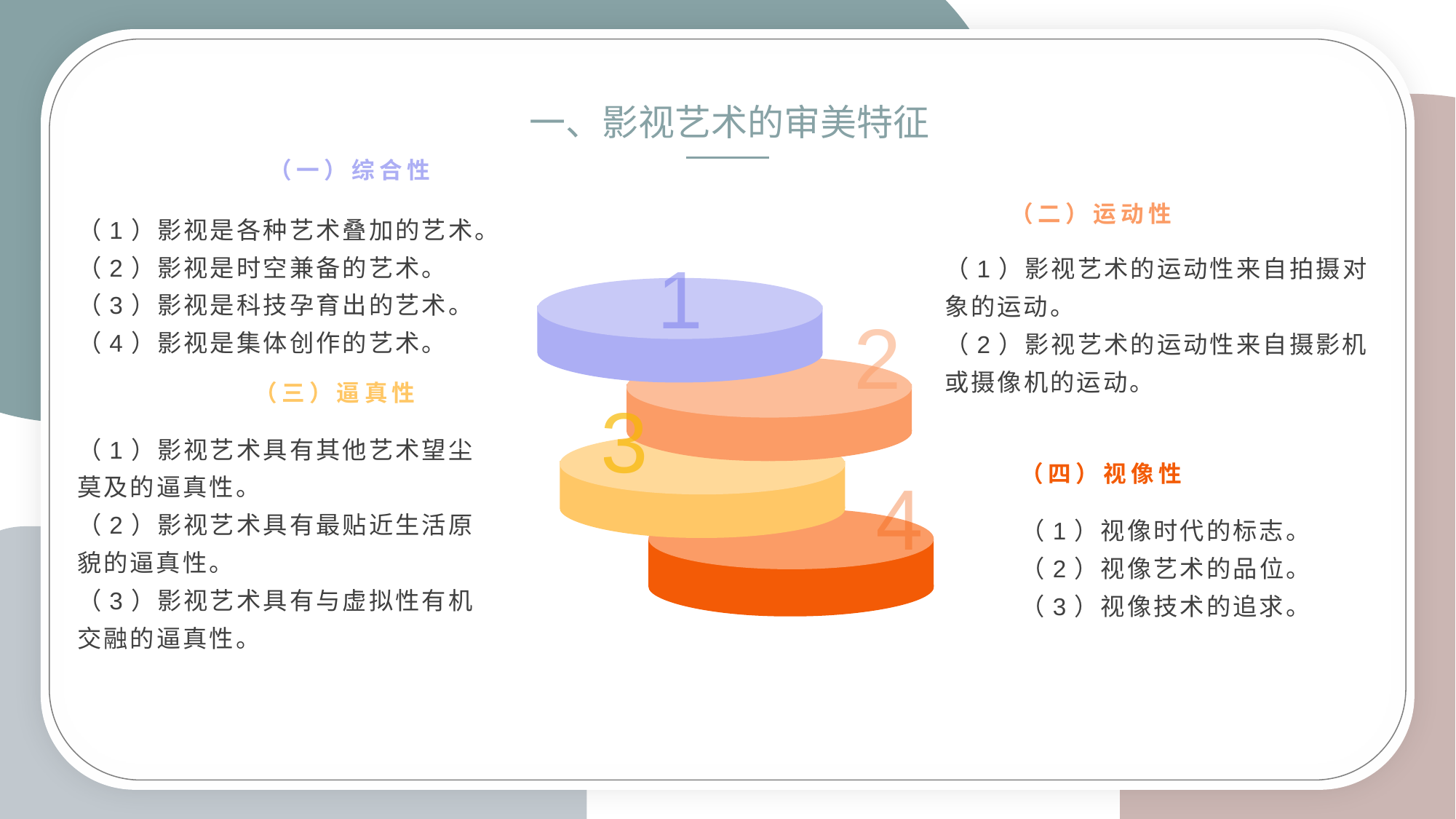

一、影视艺术的审美特征
（一）综合性
（二）运动性
（1）影视是各种艺术叠加的艺术。
（2）影视是时空兼备的艺术。
（3）影视是科技孕育出的艺术。
（4）影视是集体创作的艺术。
（1）影视艺术的运动性来自拍摄对象的运动。
（2）影视艺术的运动性来自摄影机或摄像机的运动。
1

2

（三）逼真性
3

（1）影视艺术具有其他艺术望尘莫及的逼真性。
（2）影视艺术具有最贴近生活原貌的逼真性。
（3）影视艺术具有与虚拟性有机交融的逼真性。

（四）视像性
4

（1）视像时代的标志。
（2）视像艺术的品位。
（3）视像技术的追求。